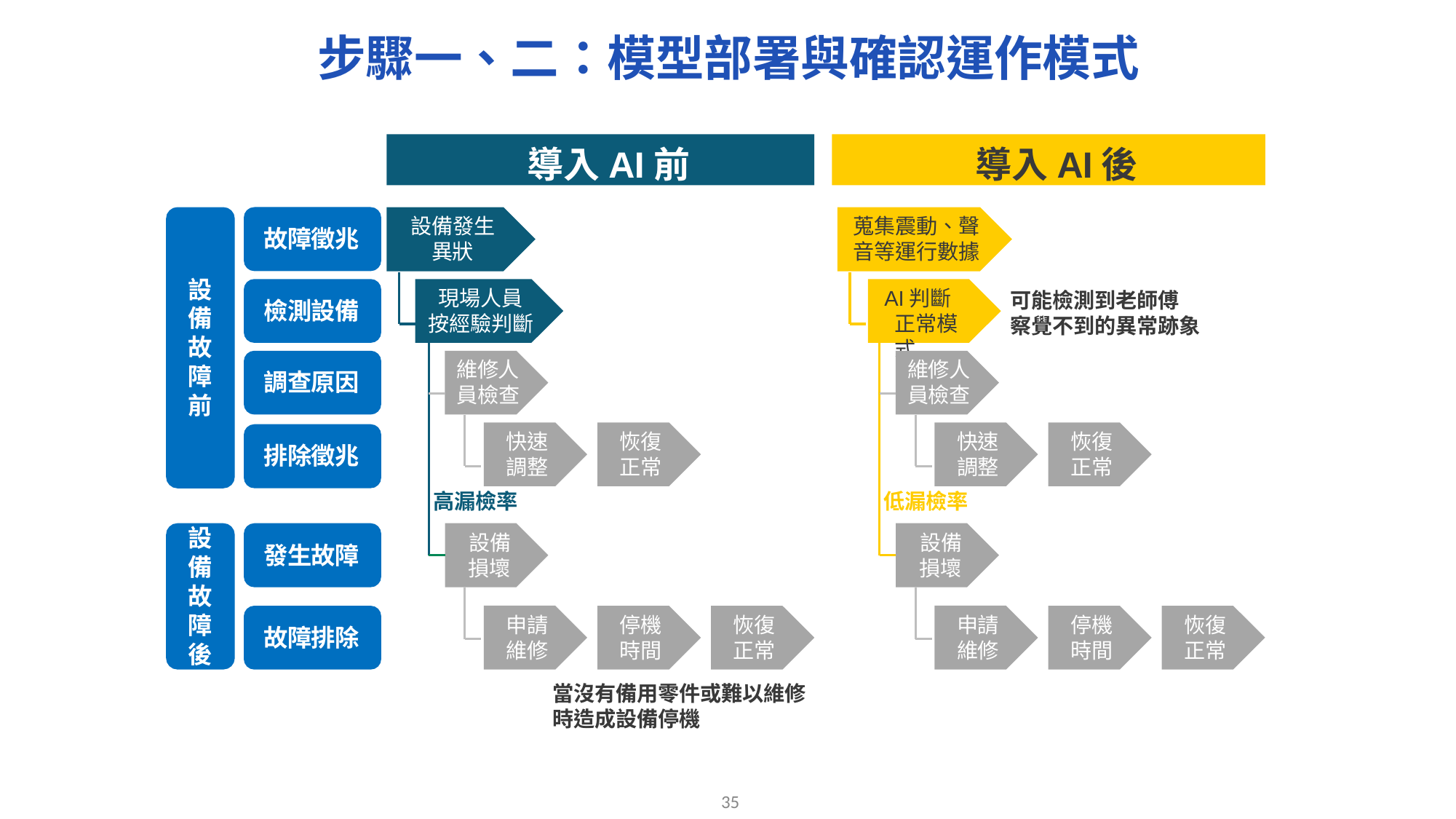

# 步驟一、二：模型部署與確認運作模式
導入AI前
導入AI後

設備發生異狀
現場人員按經驗判斷
蒐集震動、聲音等運行數據
AI判斷正常模式
故障徵兆

設備故障前

可能檢測到老師傅 察覺不到的異常跡象
檢測設備

維修人
員檢查
維修人
員檢查
調查原因

快速調整
恢復正常
快速調整
恢復正常
排除徵兆
高漏檢率
設備損壞
低漏檢率
設備損壞
設備故障後

發生故障

申請維修
停機時間
恢復正常
申請維修
停機時間
恢復正常
故障排除
當沒有備用零件或難以維修時造成設備停機
35